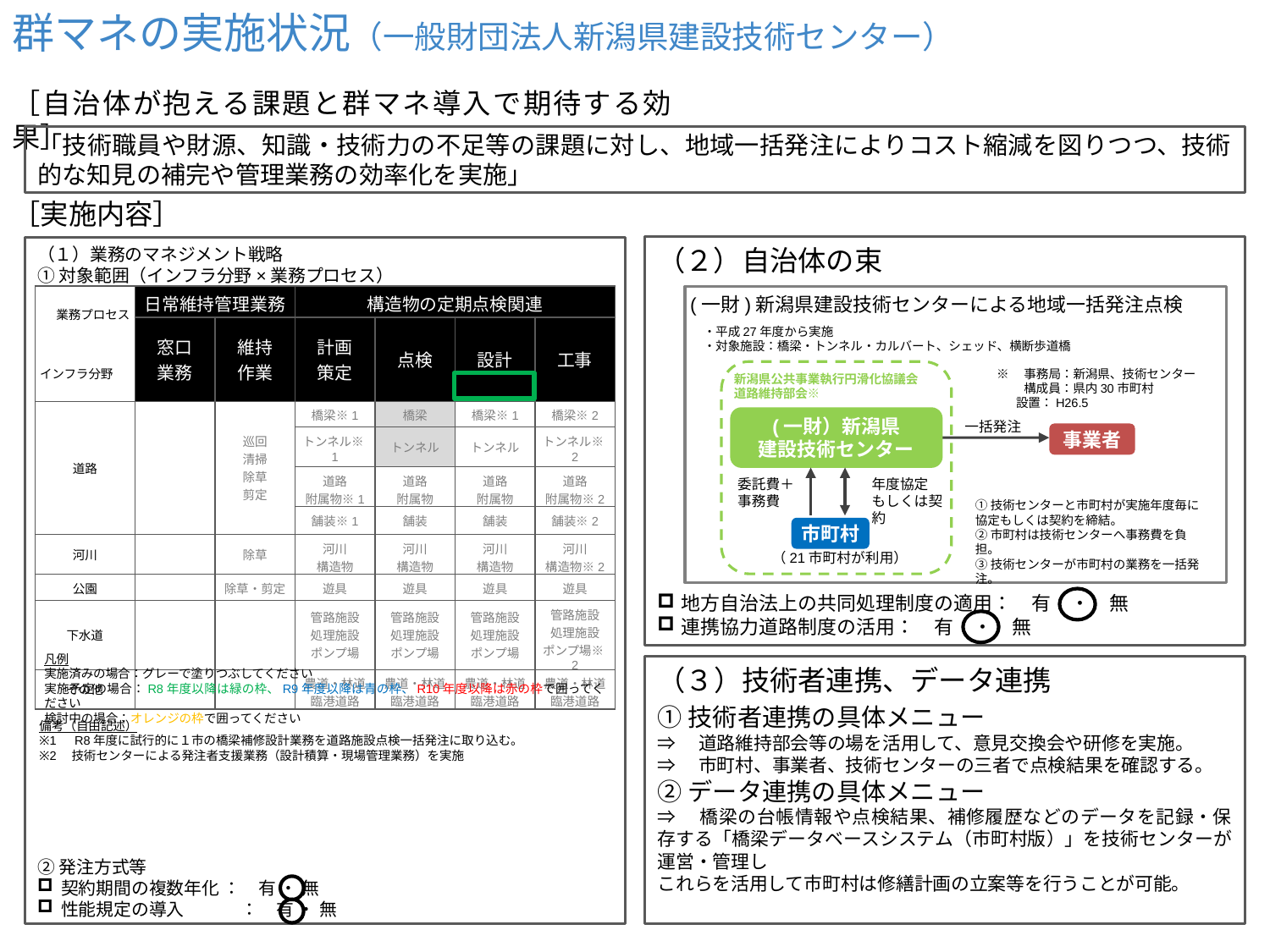

群マネの実施状況（一般財団法人新潟県建設技術センター）
［自治体が抱える課題と群マネ導入で期待する効果］
「技術職員や財源、知識・技術力の不足等の課題に対し、地域一括発注によりコスト縮減を図りつつ、技術的な知見の補完や管理業務の効率化を実施」
［実施内容］
（２）自治体の束
（１）業務のマネジメント戦略
①対象範囲（インフラ分野×業務プロセス）
| 業務プロセス インフラ分野 | 日常維持管理業務 |  | 構造物の定期点検関連 |  |  |  |
| --- | --- | --- | --- | --- | --- | --- |
|  | 窓口 業務 | 維持 作業 | 計画 策定 | 点検 | 設計 | 工事 |
| 道路 |  | 巡回 清掃 除草 剪定 | 橋梁※1 | 橋梁 | 橋梁※1 | 橋梁※2 |
|  |  |  | トンネル※1 | トンネル | トンネル | トンネル※2 |
|  |  |  | 道路 附属物※1 | 道路 附属物 | 道路 附属物 | 道路 附属物※2 |
|  |  |  | 舗装※1 | 舗装 | 舗装 | 舗装※2 |
| 河川 |  | 除草 | 河川 構造物 | 河川 構造物 | 河川 構造物 | 河川 構造物※2 |
| 公園 |  | 除草・剪定 | 遊具 | 遊具 | 遊具 | 遊具 |
| 下水道 |  |  | 管路施設 処理施設 ポンプ場 | 管路施設 処理施設 ポンプ場 | 管路施設 処理施設 ポンプ場 | 管路施設 処理施設 ポンプ場※2 |
| その他 |  |  | 農道・林道 臨港道路 | 農道・林道 臨港道路 | 農道・林道 臨港道路 | 農道・林道 臨港道路 |
(一財)新潟県建設技術センターによる地域一括発注点検
・平成27年度から実施
・対象施設：橋梁・トンネル・カルバート、シェッド、横断歩道橋
※　事務局：新潟県、技術センター
　　 構成員：県内30市町村
      設置：H26.5

新潟県公共事業執行円滑化協議会
道路維持部会※

(一財）新潟県
建設技術センター
一括発注
事業者
委託費＋
事務費
年度協定
もしくは契約
①技術センターと市町村が実施年度毎に協定もしくは契約を締結。
②市町村は技術センターへ事務費を負担。
③技術センターが市町村の業務を一括発注。
市町村
（21市町村が利用）
地方自治法上の共同処理制度の適用：　有　・　無
連携協力道路制度の活用：　有　・　無

凡例
実施済みの場合：グレーで塗りつぶしてください
実施予定の場合：R8年度以降は緑の枠、R9年度以降は青の枠、R10年度以降は赤の枠で囲ってください
検討中の場合：オレンジの枠で囲ってください
（３）技術者連携、データ連携
①技術者連携の具体メニュー
⇒　道路維持部会等の場を活用して、意見交換会や研修を実施。
⇒　市町村、事業者、技術センターの三者で点検結果を確認する。
②データ連携の具体メニュー
⇒　橋梁の台帳情報や点検結果、補修履歴などのデータを記録・保存する「橋梁データベースシステム（市町村版）」を技術センターが運営・管理し
これらを活用して市町村は修繕計画の立案等を行うことが可能。
備考（自由記述）
※1　R8年度に試行的に１市の橋梁補修設計業務を道路施設点検一括発注に取り込む。
※2　技術センターによる発注者支援業務（設計積算・現場管理業務）を実施
②発注方式等
契約期間の複数年化 ：　有 ・ 無
性能規定の導入　　　 ：　有 ・ 無